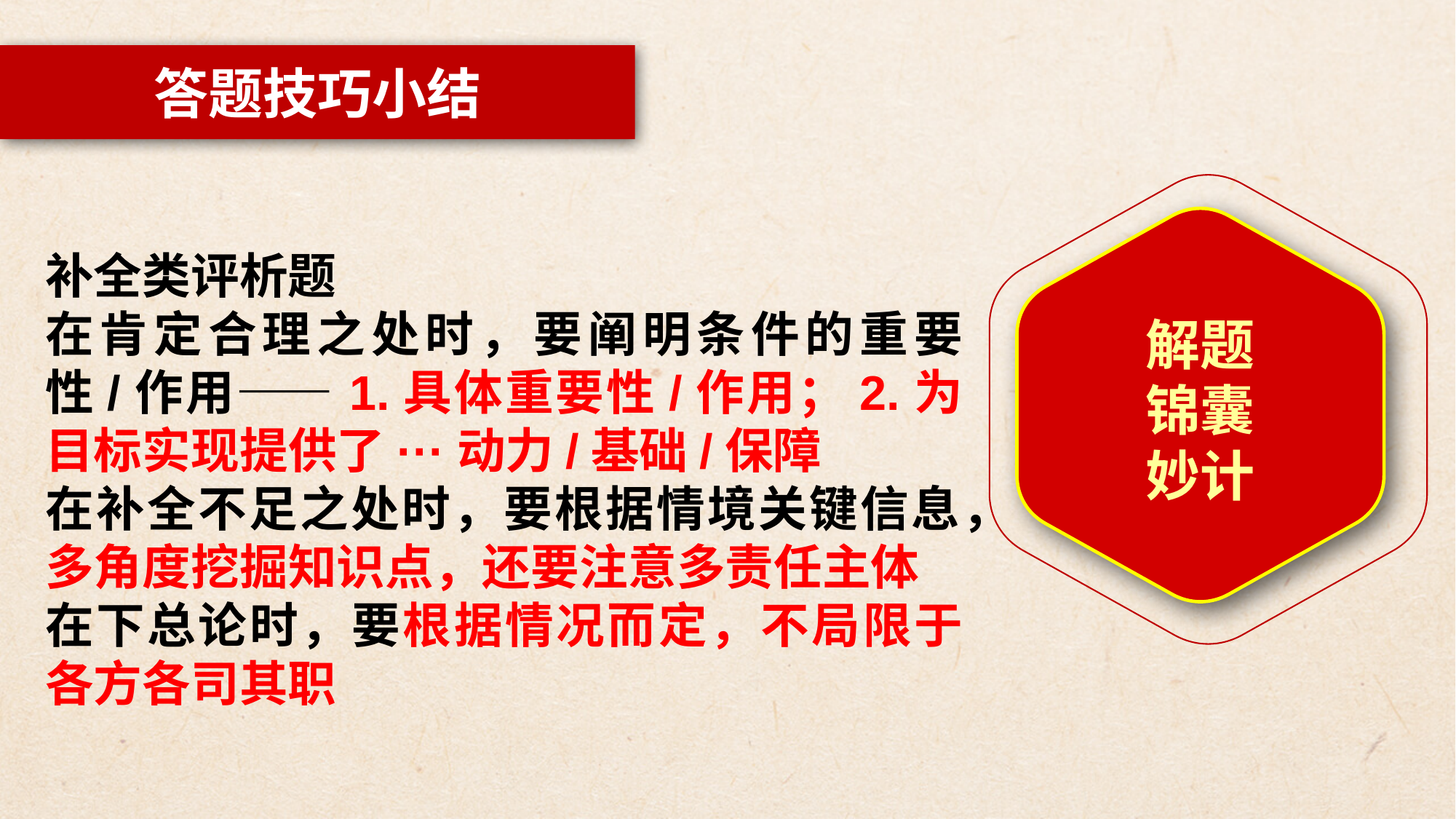

答题技巧小结

补全类评析题
在肯定合理之处时，要阐明条件的重要性/作用——1.具体重要性/作用；2.为目标实现提供了···动力/基础/保障
在补全不足之处时，要根据情境关键信息，多角度挖掘知识点，还要注意多责任主体
在下总论时，要根据情况而定，不局限于各方各司其职
解题
锦囊
妙计